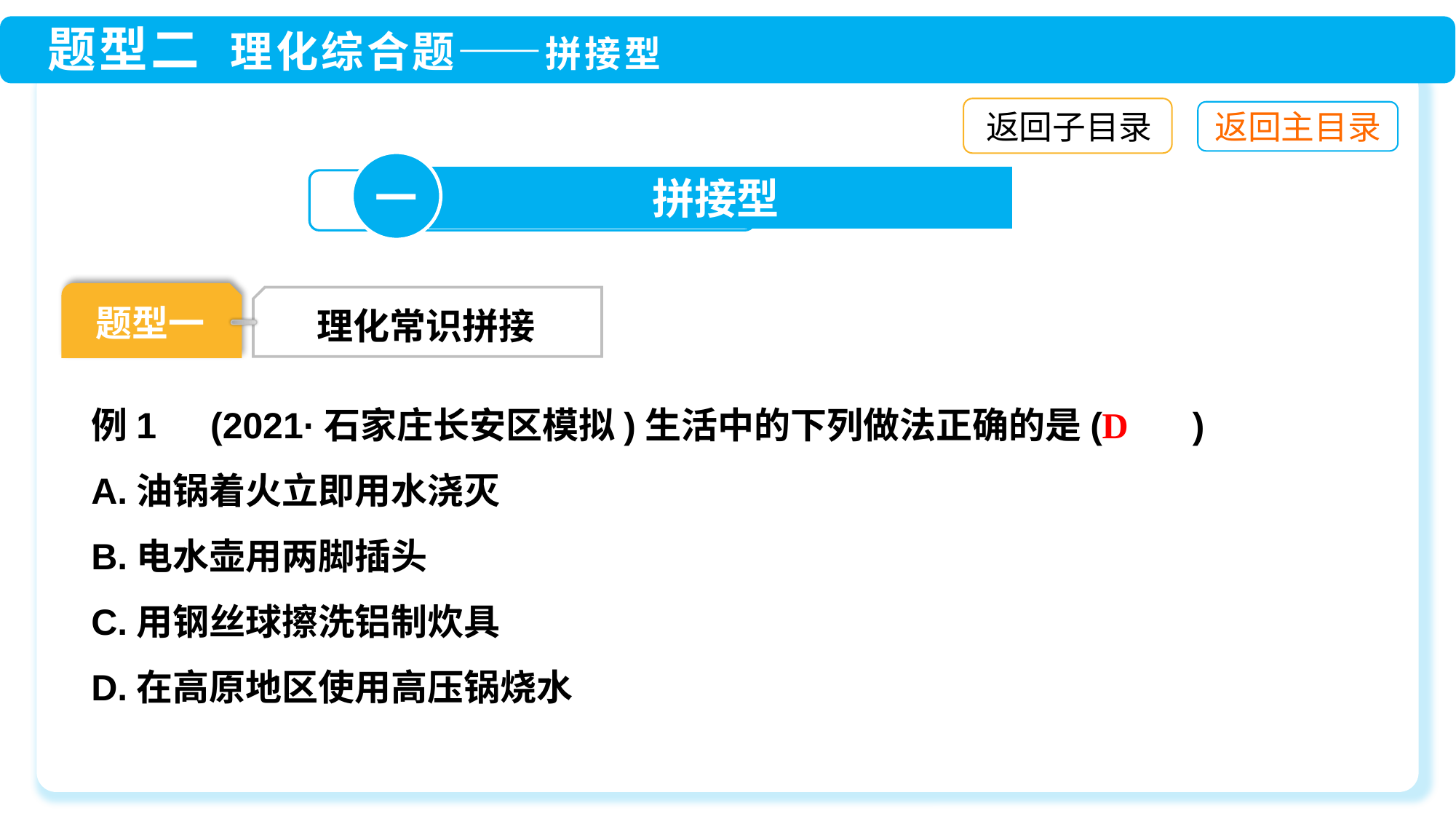

返回子目录
题型一
理化常识拼接

例1　(2021·石家庄长安区模拟)生活中的下列做法正确的是(　　)
A.油锅着火立即用水浇灭
B.电水壶用两脚插头
C.用钢丝球擦洗铝制炊具
D.在高原地区使用高压锅烧水
D